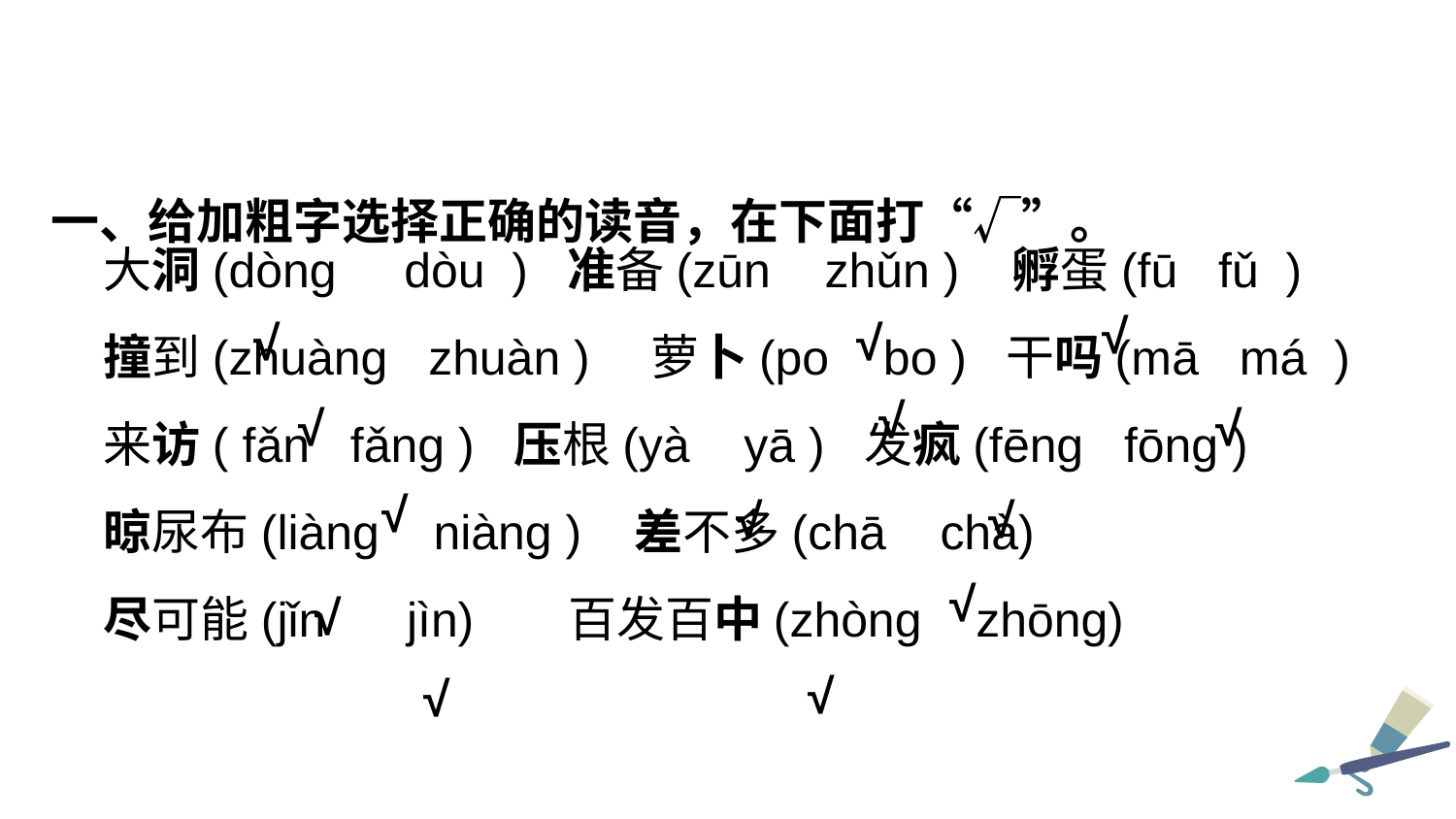

大洞(dòng     dòu  )  准备(zūn    zhǔn )   孵蛋(fū   fǔ  )
撞到(zhuàng   zhuàn )　萝卜(po    bo )  干吗(mā   má  )
来访( fǎn   fǎng )  压根(yà    yā )  发疯(fēng   fōng )
晾尿布(liàng    niàng )   差不多(chā    chà)
尽可能(jǐn      jìn)      百发百中(zhòng    zhōng)
一、给加粗字选择正确的读音，在下面打“√”。
√
√
√
√
√
√
√
√
√
√
√
√
√